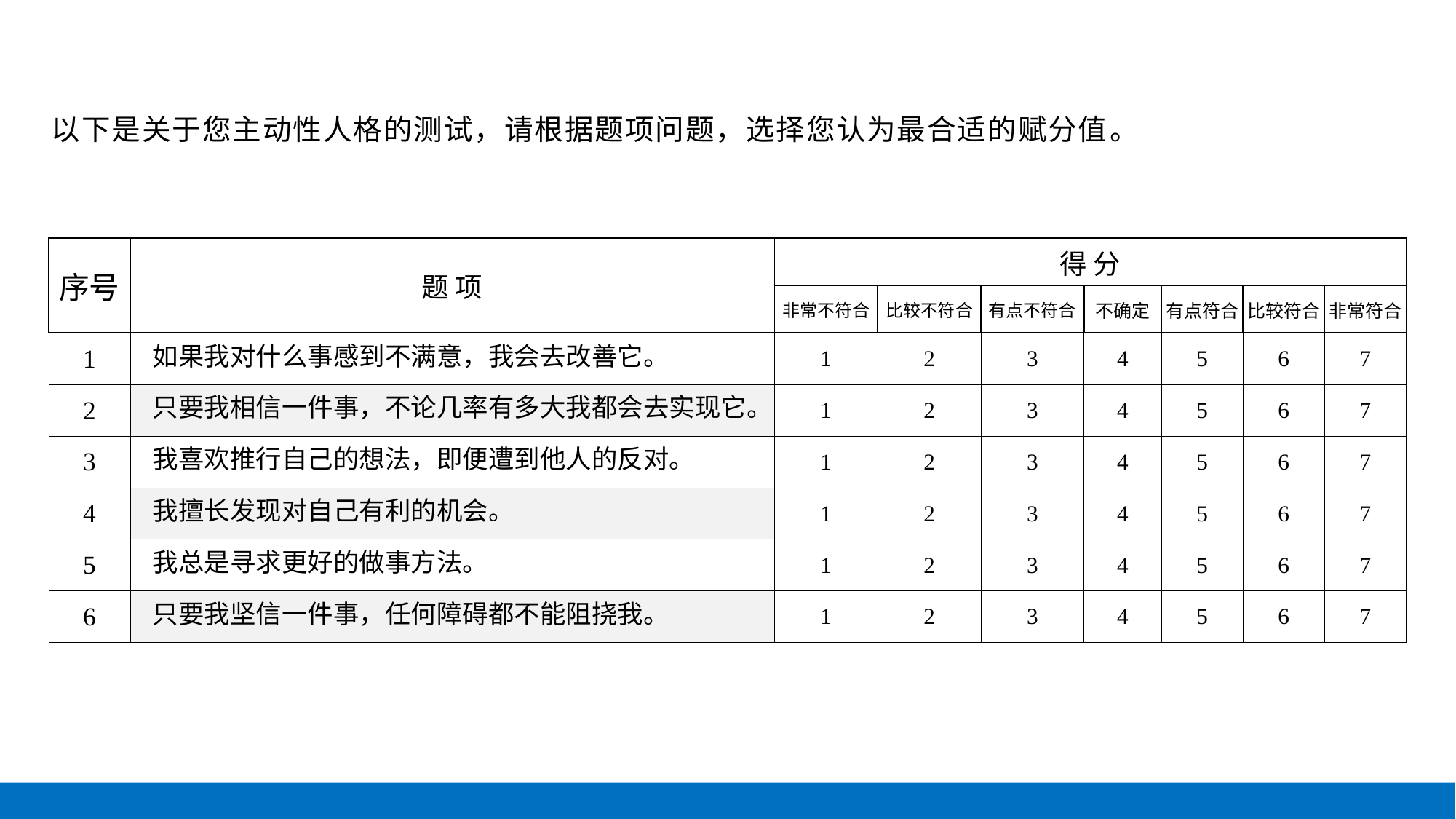

以下是关于您主动性人格的测试，请根据题项问题，选择您认为最合适的赋分值。
| 序号 | 题 项 | 得 分 |  |  |  |  |  |  |
| --- | --- | --- | --- | --- | --- | --- | --- | --- |
|  |  | 非常不符合 | 比较不符合 | 有点不符合 | 不确定 | 有点符合 | 比较符合 | 非常符合 |
| 1 | 如果我对什么事感到不满意，我会去改善它。 | 1 | 2 | 3 | 4 | 5 | 6 | 7 |
| 2 | 只要我相信一件事，不论几率有多大我都会去实现它。 | 1 | 2 | 3 | 4 | 5 | 6 | 7 |
| 3 | 我喜欢推行自己的想法，即便遭到他人的反对。 | 1 | 2 | 3 | 4 | 5 | 6 | 7 |
| 4 | 我擅长发现对自己有利的机会。 | 1 | 2 | 3 | 4 | 5 | 6 | 7 |
| 5 | 我总是寻求更好的做事方法。 | 1 | 2 | 3 | 4 | 5 | 6 | 7 |
| 6 | 只要我坚信一件事，任何障碍都不能阻挠我。 | 1 | 2 | 3 | 4 | 5 | 6 | 7 |